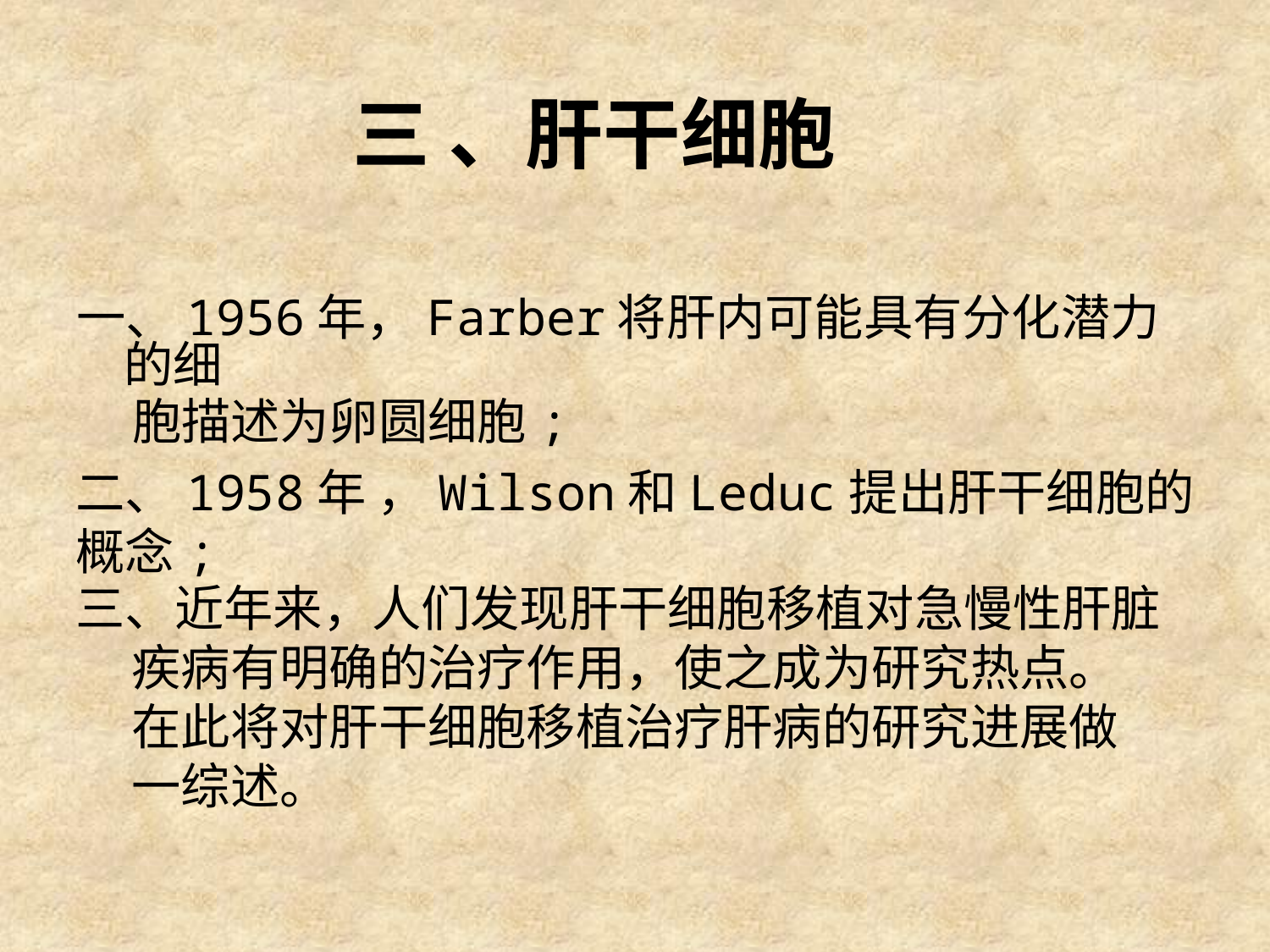

# 三 、肝干细胞

一、1956年，Farber将肝内可能具有分化潜力的细
    胞描述为卵圆细胞;

二、1958年 ，Wilson和Leduc提出肝干细胞的概念;

三、近年来，人们发现肝干细胞移植对急慢性肝脏
    疾病有明确的治疗作用，使之成为研究热点。
    在此将对肝干细胞移植治疗肝病的研究进展做
    一综述。